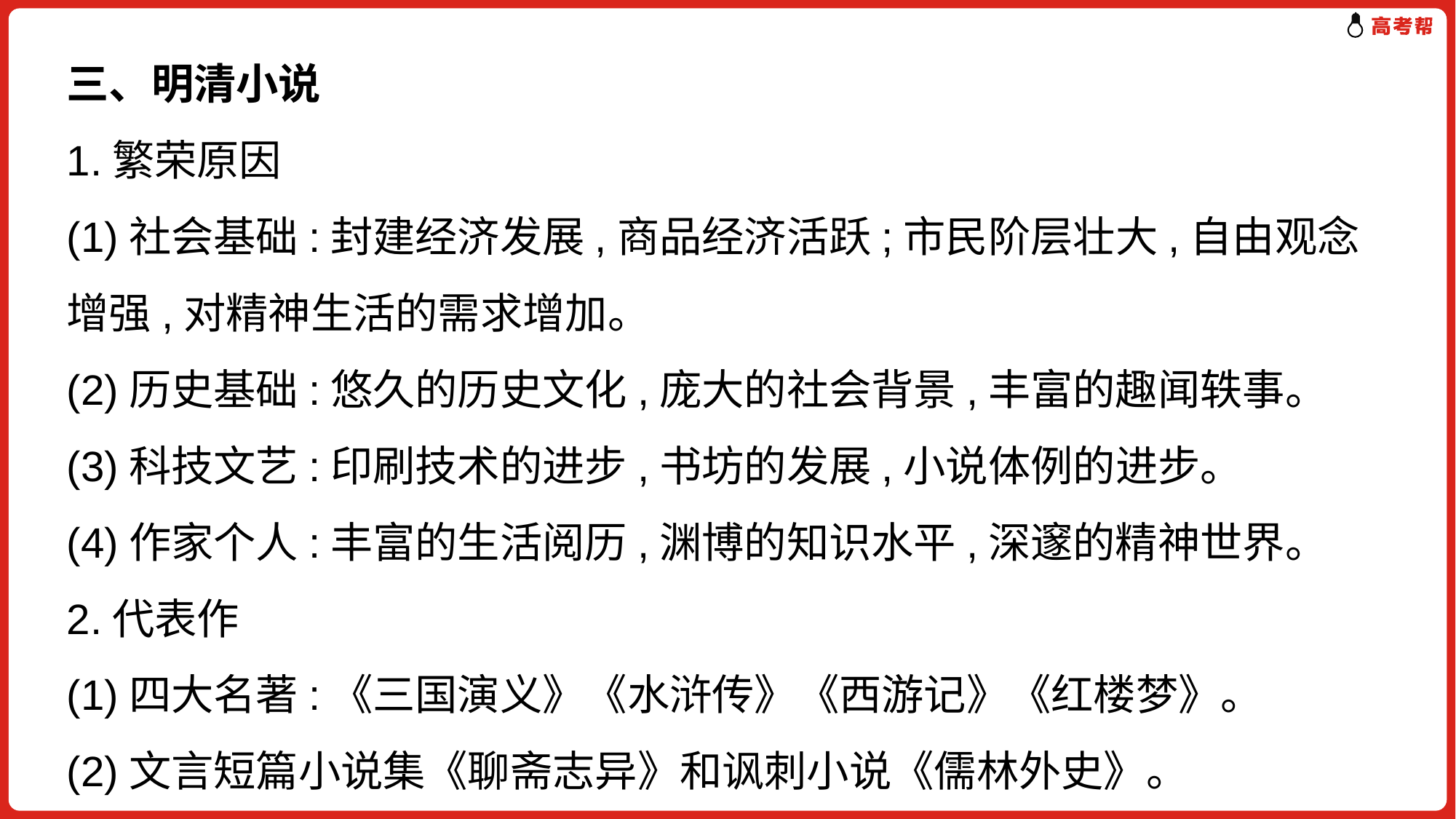

三、明清小说
1.繁荣原因
(1)社会基础:封建经济发展,商品经济活跃;市民阶层壮大,自由观念增强,对精神生活的需求增加。
(2)历史基础:悠久的历史文化,庞大的社会背景,丰富的趣闻轶事。
(3)科技文艺:印刷技术的进步,书坊的发展,小说体例的进步。
(4)作家个人:丰富的生活阅历,渊博的知识水平,深邃的精神世界。
2.代表作
(1)四大名著:《三国演义》《水浒传》《西游记》《红楼梦》。
(2)文言短篇小说集《聊斋志异》和讽刺小说《儒林外史》。